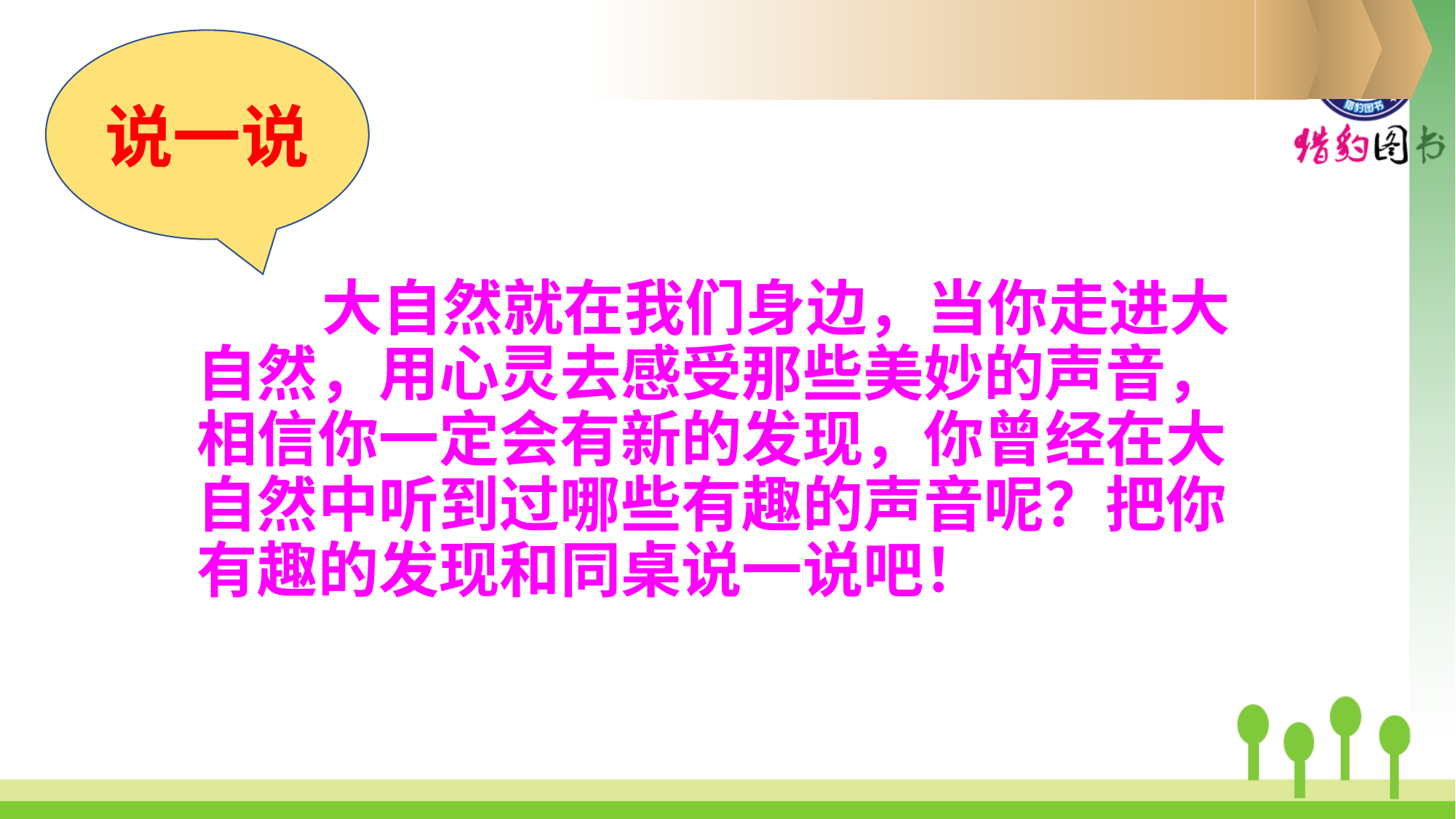

说一说

               大自然就在我们身边，当你走进大自然，用心灵去感受那些美妙的声音，相信你一定会有新的发现，你曾经在大自然中听到过哪些有趣的声音呢？把你有趣的发现和同桌说一说吧！